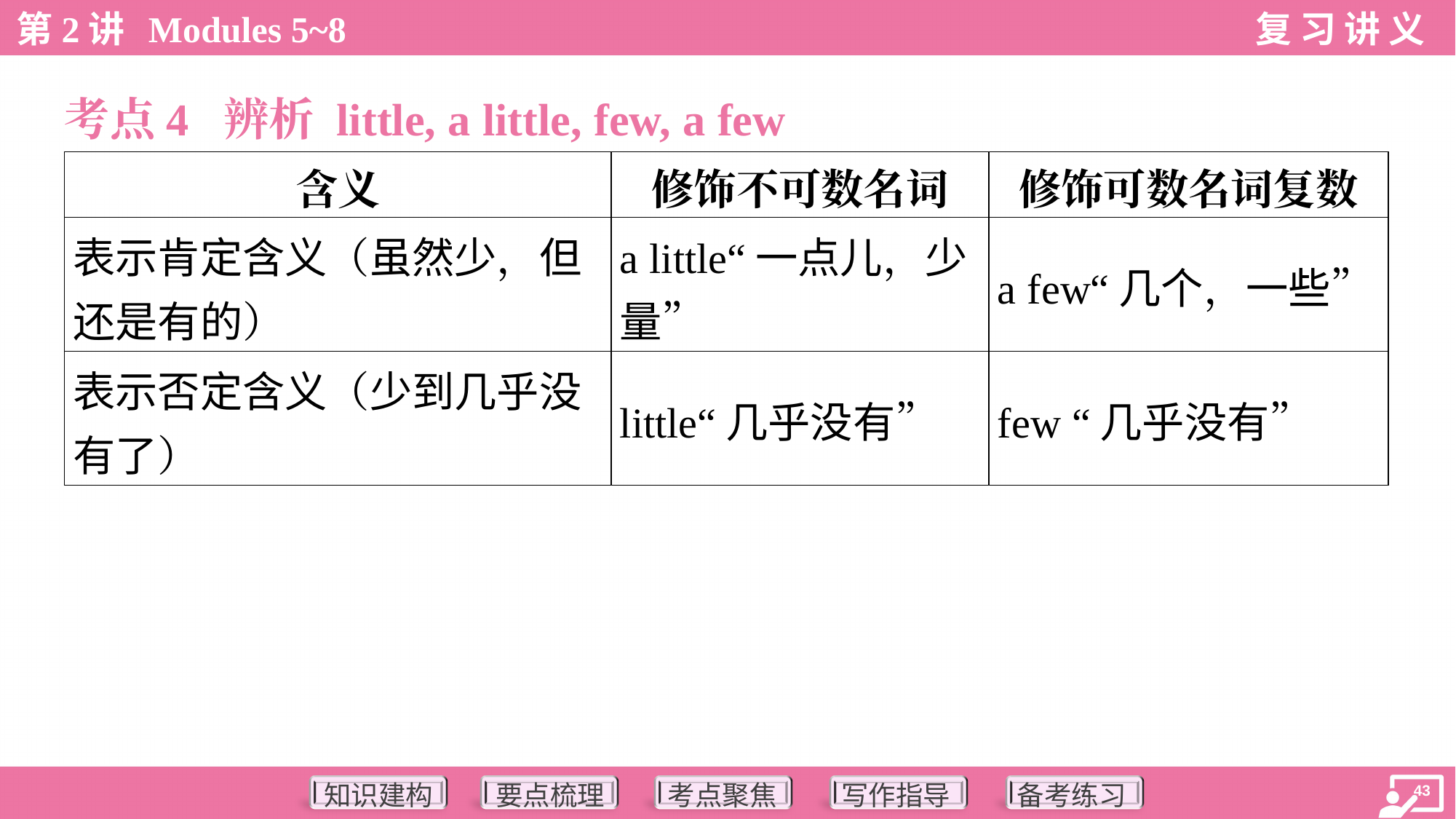

考点4  辨析 little, a little, few, a few
| 含义 | 修饰不可数名词 | 修饰可数名词复数 |
| --- | --- | --- |
| 表示肯定含义（虽然少，但 还是有的） | a little“一点儿，少 量” | a few“几个，一些” |
| 表示否定含义（少到几乎没 有了） | little“几乎没有” | few “几乎没有” |